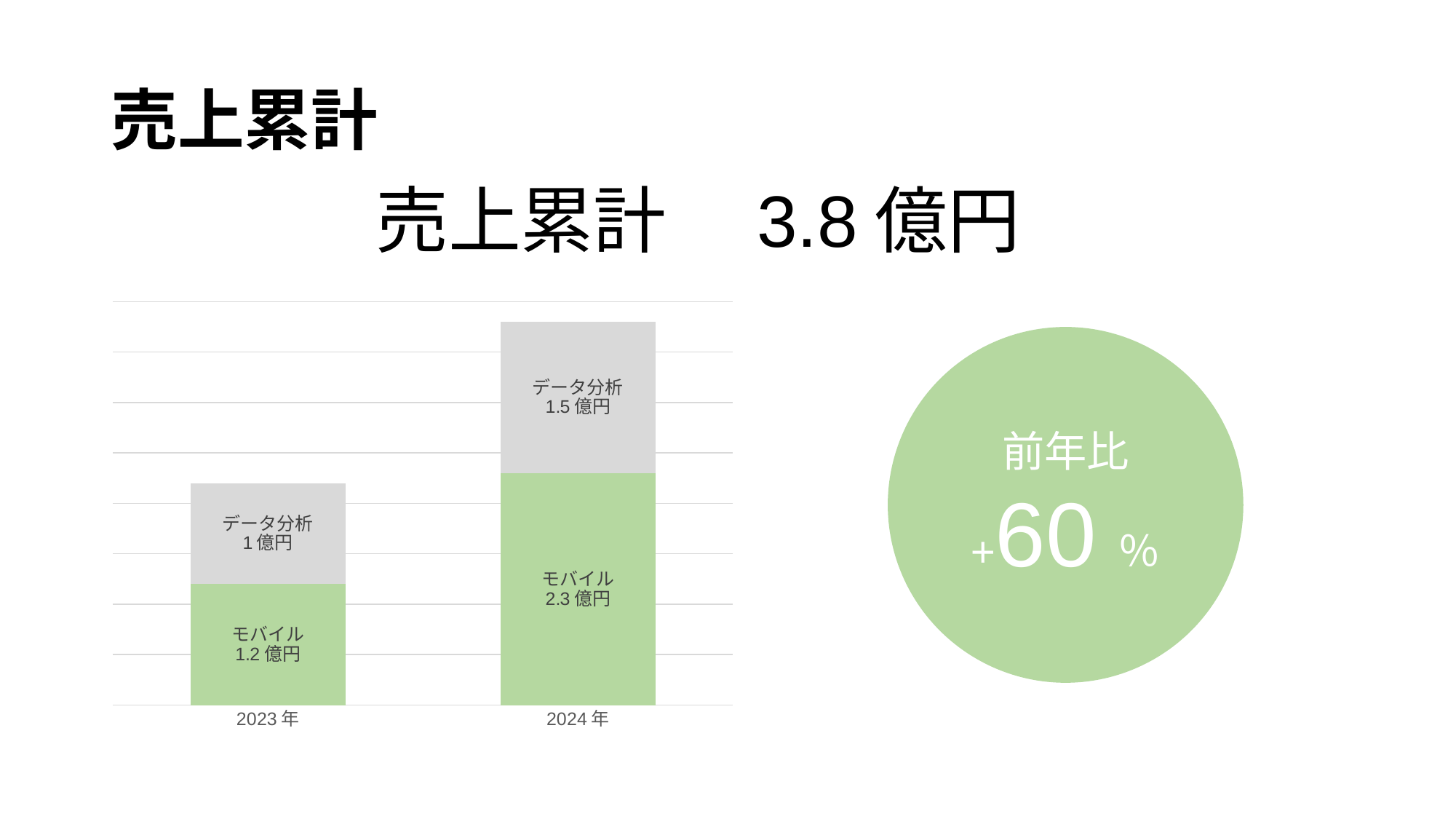

# 売上累計
売上累計　3.8億円

### Chart

| Category | モバイル | データ分析 |
|---|---|---|
| 2023年 | 1.2 | 1.0 |
| 2024年 | 2.3 | 1.5 |
前年比
+60％